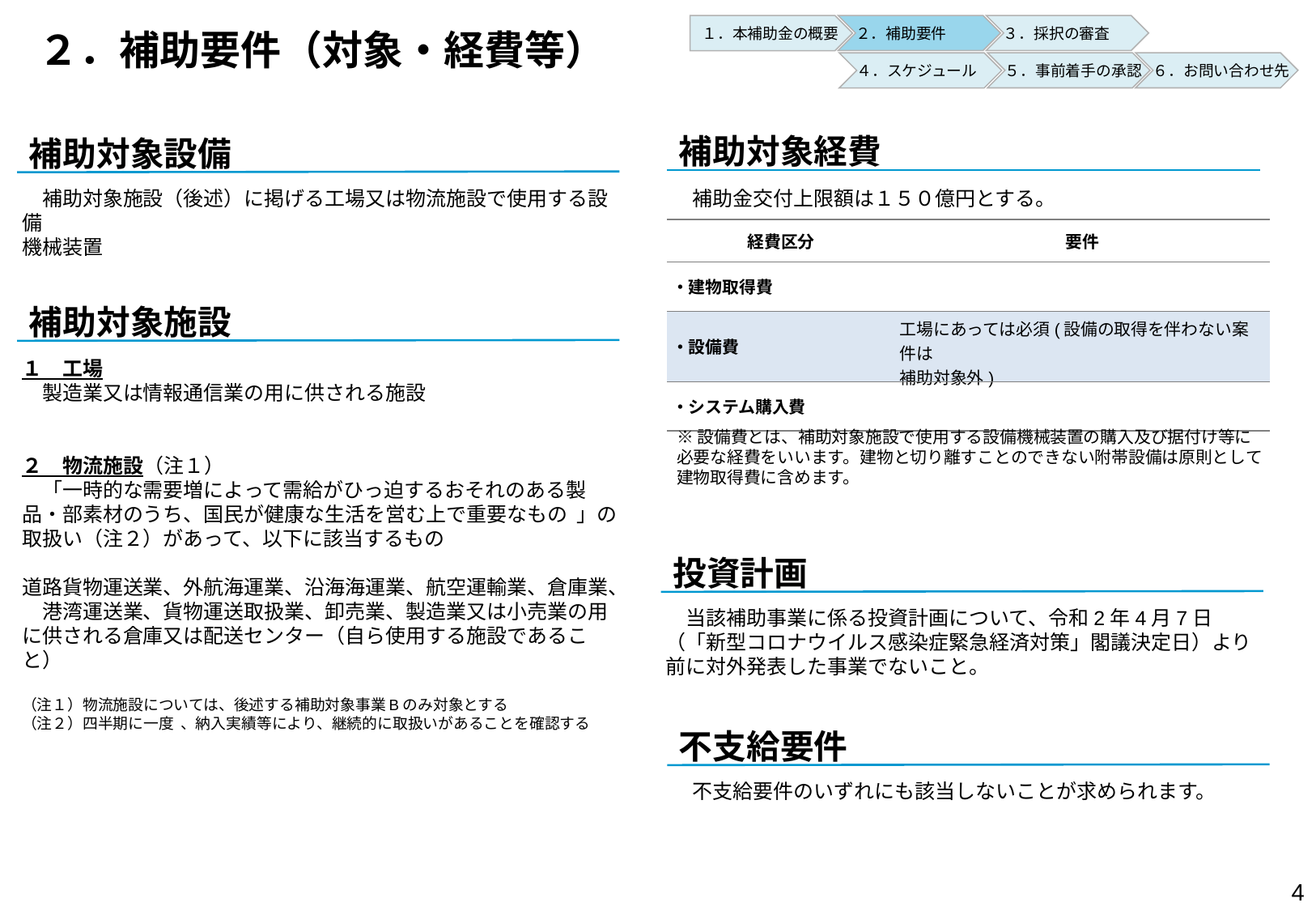

２．補助要件
３．採択の審査
１．本補助金の概要
# ２．補助要件（対象・経費等）
５．事前着手の承認
６．お問い合わせ先
４．スケジュール
補助対象経費
補助対象設備
　補助対象施設（後述）に掲げる工場又は物流施設で使用する設備
機械装置
　補助金交付上限額は１５０億円とする。
| 経費区分 | 要件 |
| --- | --- |
| ・建物取得費 |  |
| ・設備費 | 工場にあっては必須(設備の取得を伴わない案件は 補助対象外) |
| ・システム購入費 |  |
補助対象施設
１　工場
　製造業又は情報通信業の用に供される施設

２　物流施設（注１）
　「一時的な需要増によって需給がひっ迫するおそれのある製品・部素材のうち、国民が健康な生活を営む上で重要なもの  」の取扱い（注２）があって、以下に該当するもの

道路貨物運送業、外航海運業、沿海海運業、航空運輸業、倉庫業、　港湾運送業、貨物運送取扱業、卸売業、製造業又は小売業の用に供される倉庫又は配送センター（自ら使用する施設であること）

（注１）物流施設については、後述する補助対象事業Bのみ対象とする
（注２）四半期に一度  、納入実績等により、継続的に取扱いがあることを確認する
※設備費とは、補助対象施設で使用する設備機械装置の購入及び据付け等に必要な経費をいいます。建物と切り離すことのできない附帯設備は原則として建物取得費に含めます。
投資計画
　当該補助事業に係る投資計画について、令和2年4月7日（「新型コロナウイルス感染症緊急経済対策」閣議決定日）より前に対外発表した事業でないこと。
不支給要件
　不支給要件のいずれにも該当しないことが求められます。
4